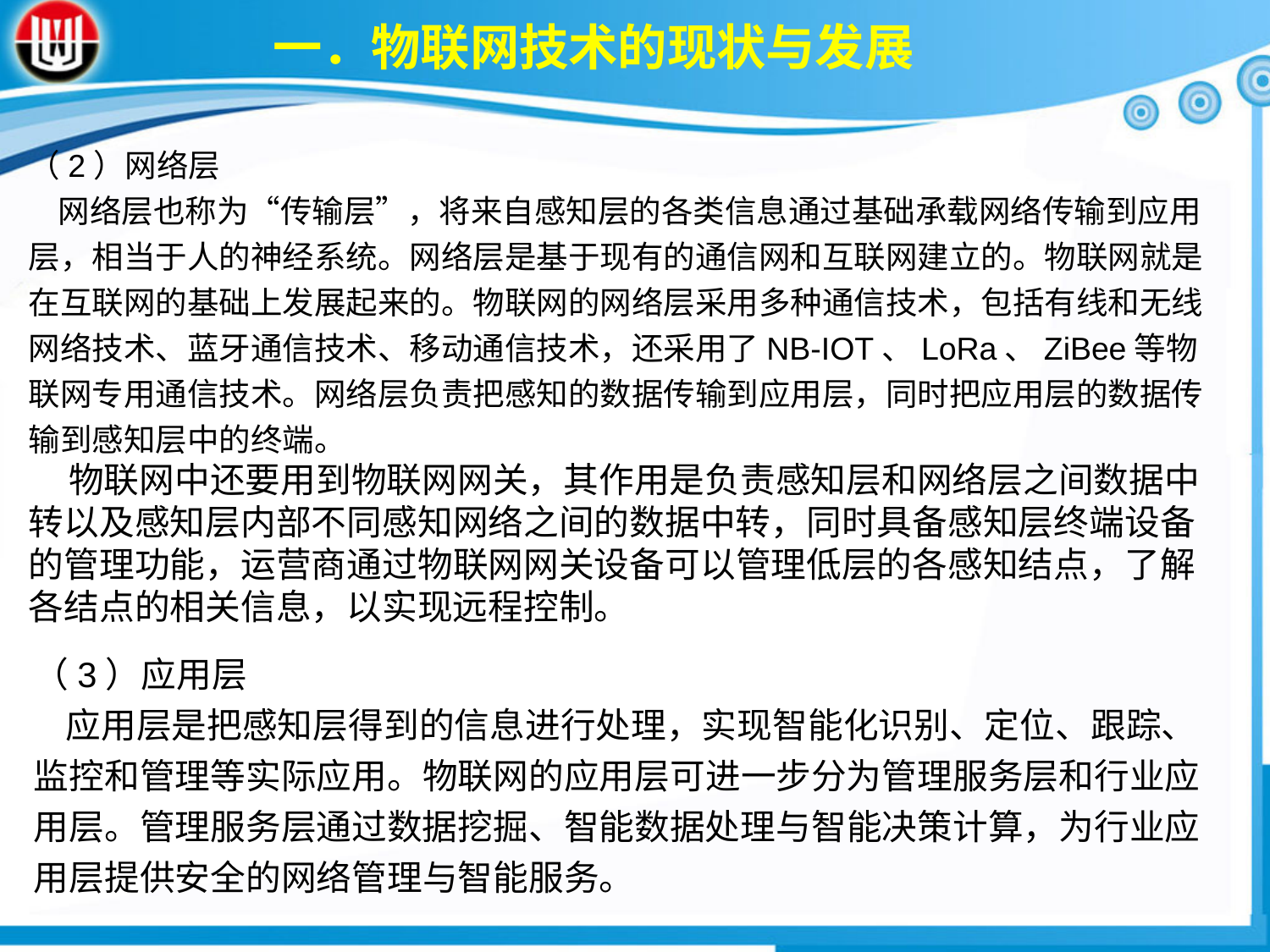

一．物联网技术的现状与发展
（2）网络层   网络层也称为“传输层”，将来自感知层的各类信息通过基础承载网络传输到应用层，相当于人的神经系统。网络层是基于现有的通信网和互联网建立的。物联网就是在互联网的基础上发展起来的。物联网的网络层采用多种通信技术，包括有线和无线网络技术、蓝牙通信技术、移动通信技术，还采用了NB-IOT、LoRa、ZiBee等物联网专用通信技术。网络层负责把感知的数据传输到应用层，同时把应用层的数据传输到感知层中的终端。
    物联网中还要用到物联网网关，其作用是负责感知层和网络层之间数据中转以及感知层内部不同感知网络之间的数据中转，同时具备感知层终端设备的管理功能，运营商通过物联网网关设备可以管理低层的各感知结点，了解各结点的相关信息，以实现远程控制。

（3）应用层   应用层是把感知层得到的信息进行处理，实现智能化识别、定位、跟踪、监控和管理等实际应用。物联网的应用层可进一步分为管理服务层和行业应用层。管理服务层通过数据挖掘、智能数据处理与智能决策计算，为行业应用层提供安全的网络管理与智能服务。